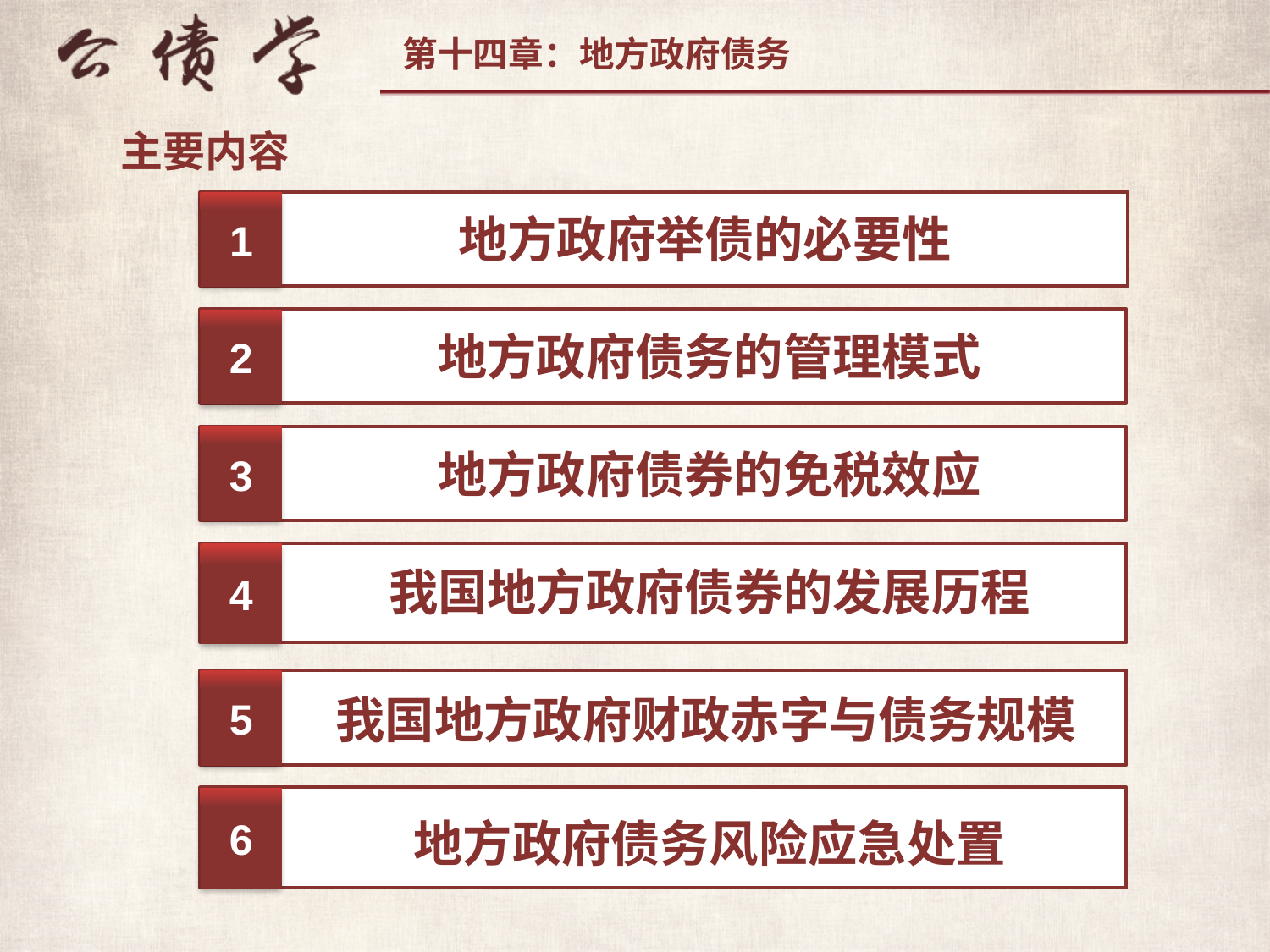

主要内容

1
地方政府举债的必要性

2
地方政府债务的管理模式

3
地方政府债券的免税效应

4
我国地方政府债券的发展历程

5
我国地方政府财政赤字与债务规模

6
地方政府债务风险应急处置
2